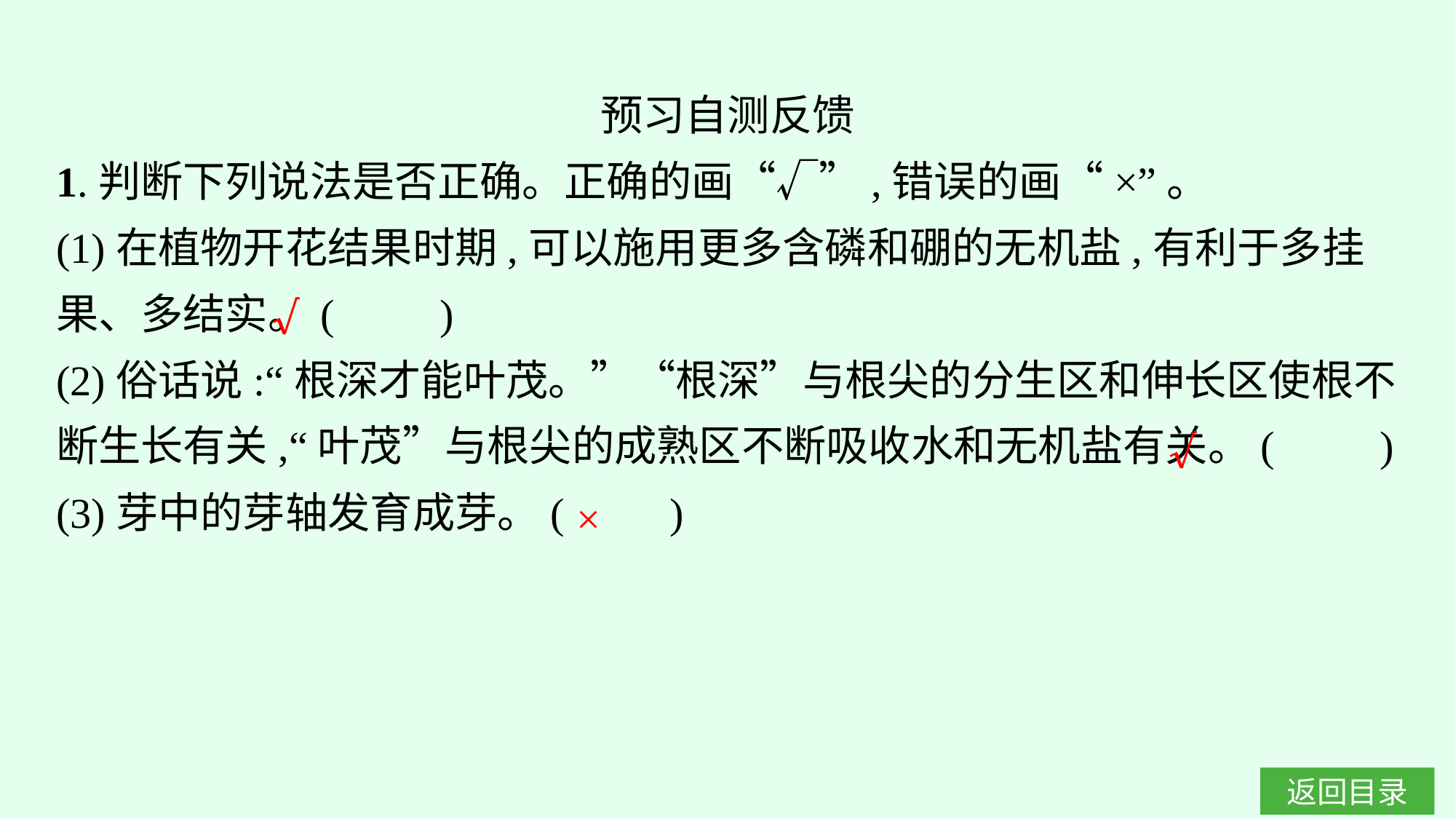

预习自测反馈
1.判断下列说法是否正确。正确的画“√”,错误的画“×”。
(1)在植物开花结果时期,可以施用更多含磷和硼的无机盐,有利于多挂果、多结实。(　　)
(2)俗话说:“根深才能叶茂。”“根深”与根尖的分生区和伸长区使根不断生长有关,“叶茂”与根尖的成熟区不断吸收水和无机盐有关。(　　)
(3)芽中的芽轴发育成芽。(　　)
√
√
×